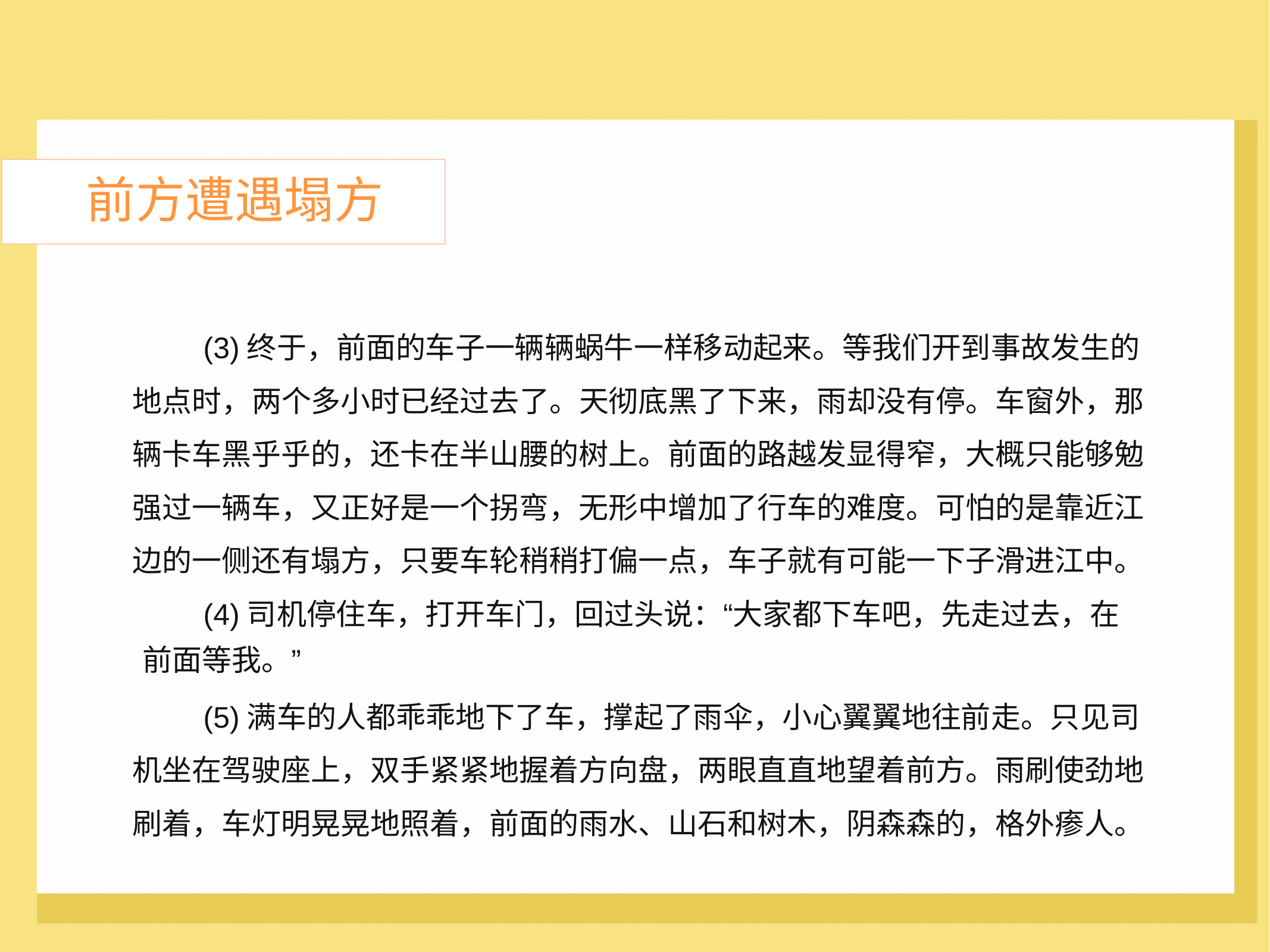

前方遭遇塌方
	(3)终于，前面的车子一辆辆蜗牛一样移动起来。等我们开到事故发生的

地点时，两个多小时已经过去了。天彻底黑了下来，雨却没有停。车窗外，那

辆卡车黑乎乎的，还卡在半山腰的树上。前面的路越发显得窄，大概只能够勉

强过一辆车，又正好是一个拐弯，无形中增加了行车的难度。可怕的是靠近江

边的一侧还有塌方，只要车轮稍稍打偏一点，车子就有可能一下子滑进江中。

	(4)司机停住车，打开车门，回过头说：“大家都下车吧，先走过去，在
前面等我。”
	(5)满车的人都乖乖地下了车，撑起了雨伞，小心翼翼地往前走。只见司

机坐在驾驶座上，双手紧紧地握着方向盘，两眼直直地望着前方。雨刷使劲地

刷着，车灯明晃晃地照着，前面的雨水、山石和树木，阴森森的，格外瘆人。